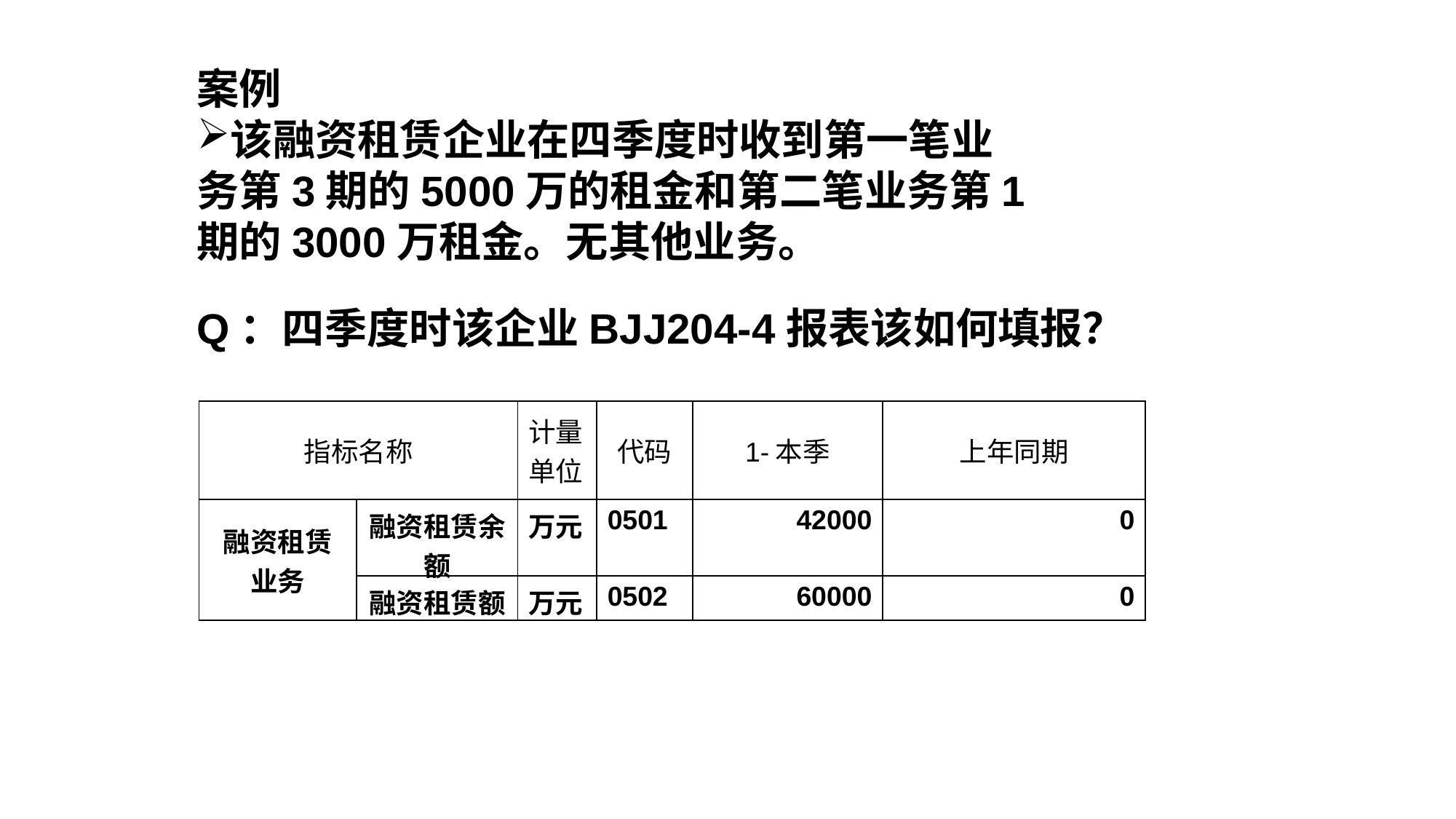

案例
该融资租赁企业在四季度时收到第一笔业务第3期的5000万的租金和第二笔业务第1期的3000万租金。无其他业务。
Q：四季度时该企业BJJ204-4报表该如何填报？
| 指标名称 |  | 计量单位 | 代码 | 1-本季 | 上年同期 |
| --- | --- | --- | --- | --- | --- |
| 融资租赁业务 | 融资租赁余额 | 万元 | 0501 | 42000 | 0 |
|  | 融资租赁额 | 万元 | 0502 | 60000 | 0 |